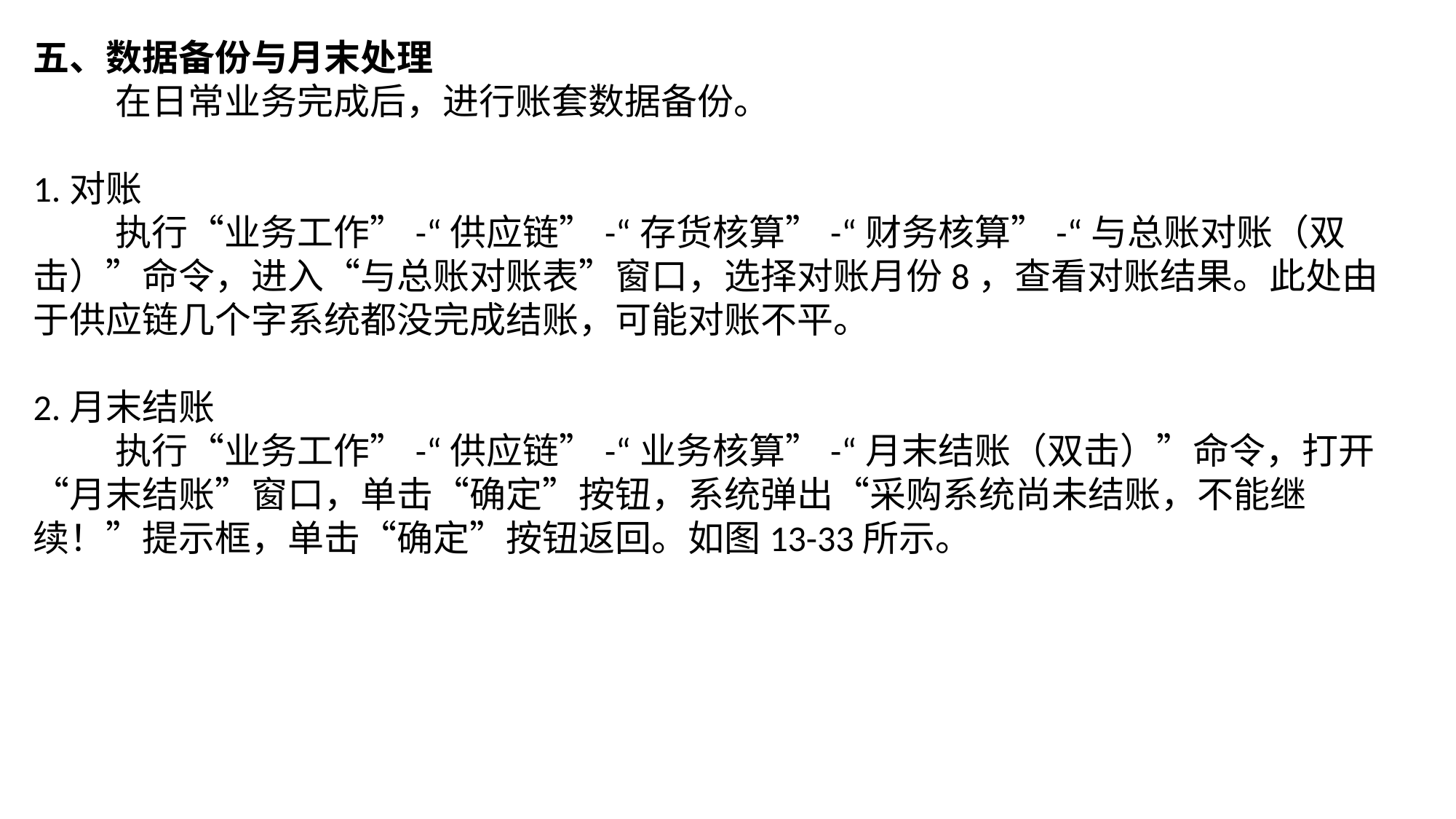

五、数据备份与月末处理
         在日常业务完成后，进行账套数据备份。

1.对账
         执行“业务工作”-“供应链”-“存货核算”-“财务核算”-“与总账对账（双击）”命令，进入“与总账对账表”窗口，选择对账月份8，查看对账结果。此处由于供应链几个字系统都没完成结账，可能对账不平。

2.月末结账
         执行“业务工作”-“供应链”-“业务核算”-“月末结账（双击）”命令，打开“月末结账”窗口，单击“确定”按钮，系统弹出“采购系统尚未结账，不能继续！”提示框，单击“确定”按钮返回。如图13-33所示。